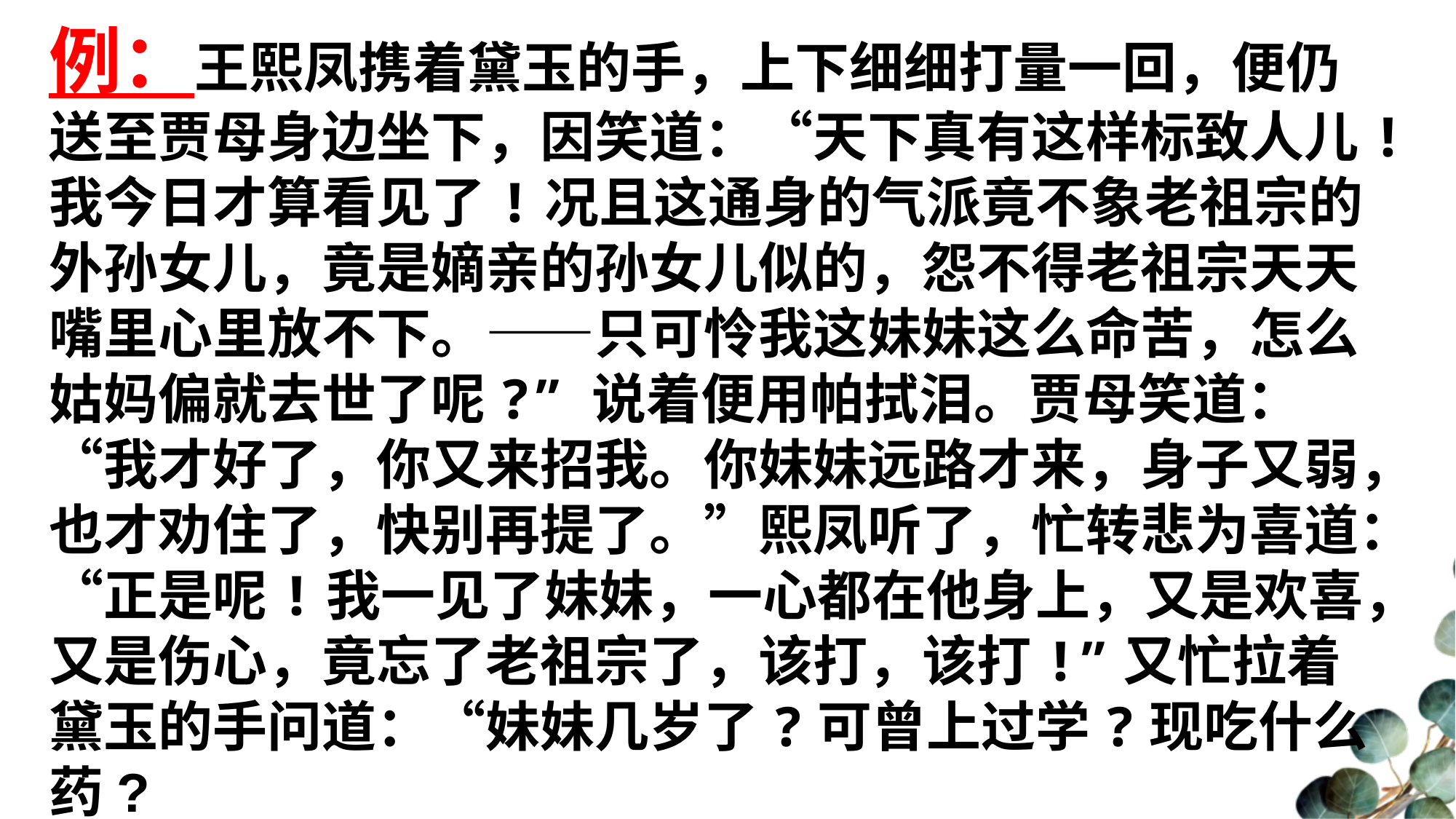

例：王熙凤携着黛玉的手，上下细细打量一回，便仍送至贾母身边坐下，因笑道：“天下真有这样标致人儿!我今日才算看见了!况且这通身的气派竟不象老祖宗的外孙女儿，竟是嫡亲的孙女儿似的，怨不得老祖宗天天嘴里心里放不下。——只可怜我这妹妹这么命苦，怎么姑妈偏就去世了呢?” 说着便用帕拭泪。贾母笑道：“我才好了，你又来招我。你妹妹远路才来，身子又弱，也才劝住了，快别再提了。”熙凤听了，忙转悲为喜道：“正是呢!我一见了妹妹，一心都在他身上，又是欢喜，又是伤心，竟忘了老祖宗了，该打，该打!”又忙拉着黛玉的手问道：“妹妹几岁了?可曾上过学?现吃什么药?